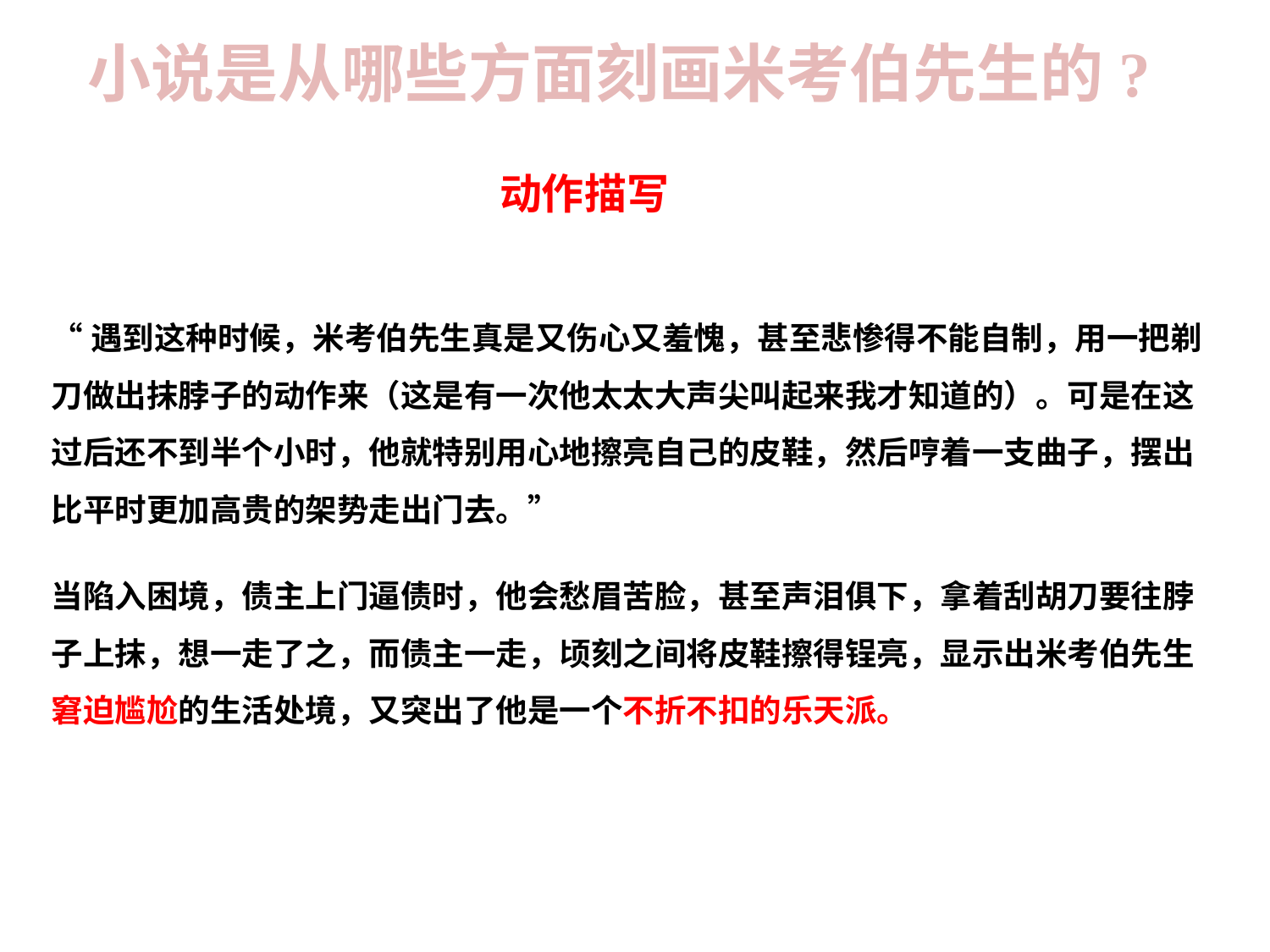

# 小说是从哪些方面刻画米考伯先生的?
动作描写
“遇到这种时候，米考伯先生真是又伤心又羞愧，甚至悲惨得不能自制，用一把剃刀做出抹脖子的动作来（这是有一次他太太大声尖叫起来我才知道的）。可是在这过后还不到半个小时，他就特别用心地擦亮自己的皮鞋，然后哼着一支曲子，摆出比平时更加高贵的架势走出门去。”
当陷入困境，债主上门逼债时，他会愁眉苦脸，甚至声泪俱下，拿着刮胡刀要往脖子上抹，想一走了之，而债主一走，顷刻之间将皮鞋擦得锃亮，显示出米考伯先生窘迫尴尬的生活处境，又突出了他是一个不折不扣的乐天派。